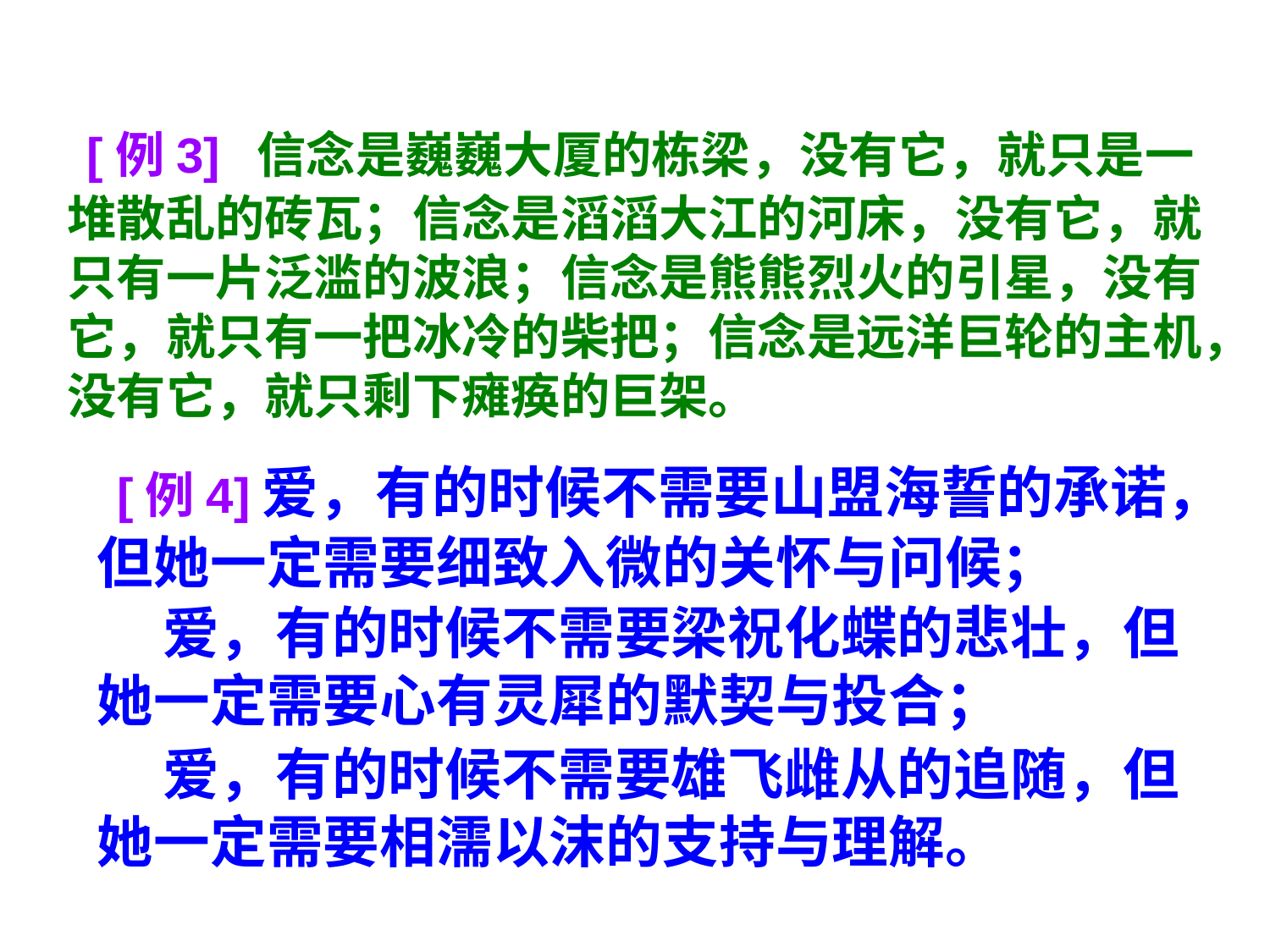

[例3] 信念是巍巍大厦的栋梁，没有它，就只是一堆散乱的砖瓦；信念是滔滔大江的河床，没有它，就只有一片泛滥的波浪；信念是熊熊烈火的引星，没有它，就只有一把冰冷的柴把；信念是远洋巨轮的主机，没有它，就只剩下瘫痪的巨架。
 [例4]爱，有的时候不需要山盟海誓的承诺，但她一定需要细致入微的关怀与问候；
    爱，有的时候不需要梁祝化蝶的悲壮，但她一定需要心有灵犀的默契与投合；
    爱，有的时候不需要雄飞雌从的追随，但她一定需要相濡以沫的支持与理解。